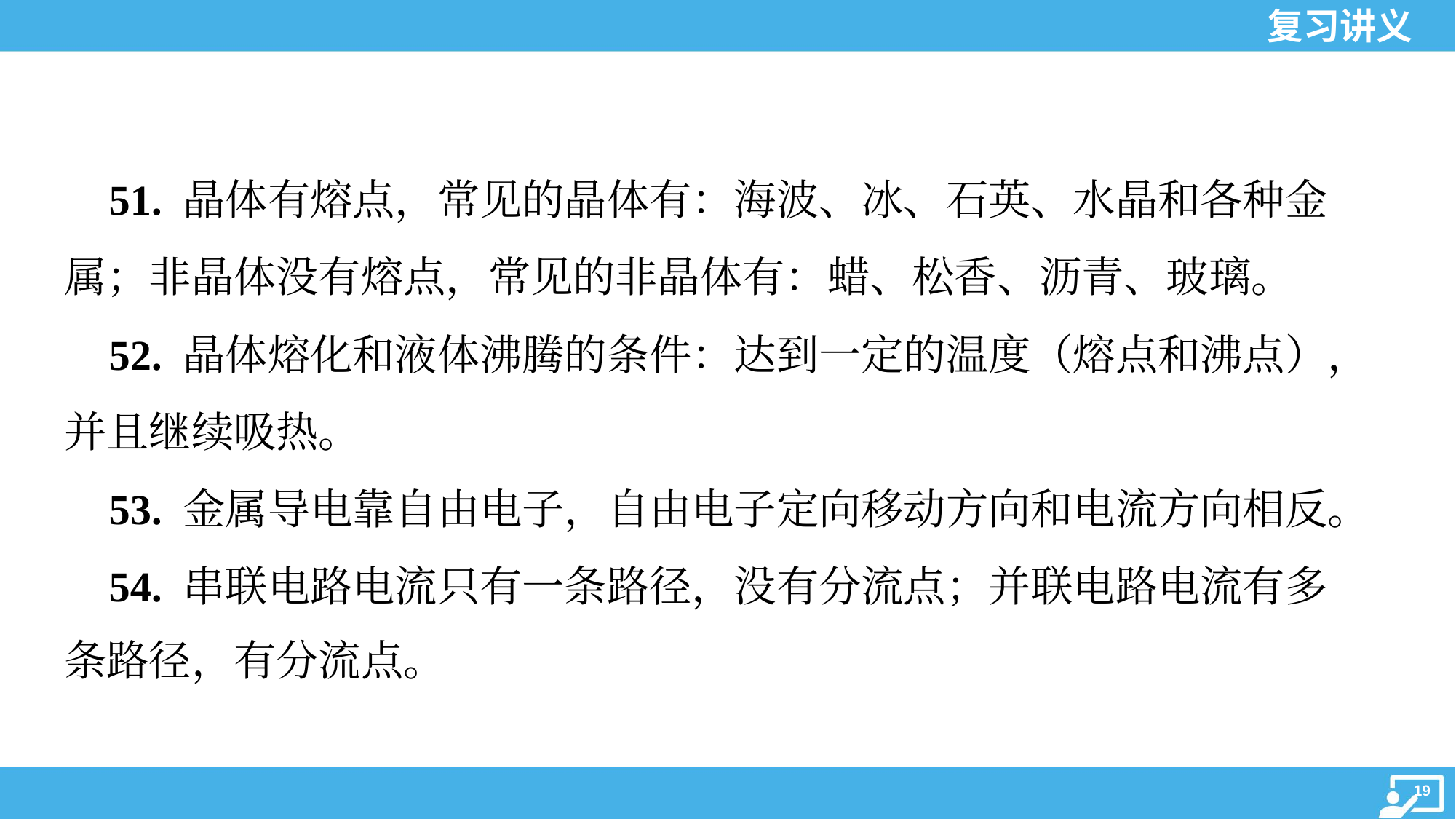

51. 晶体有熔点，常见的晶体有：海波、冰、石英、水晶和各种金
属；非晶体没有熔点，常见的非晶体有：蜡、松香、沥青、玻璃。
    52. 晶体熔化和液体沸腾的条件：达到一定的温度（熔点和沸点），
并且继续吸热。
    53. 金属导电靠自由电子，自由电子定向移动方向和电流方向相反。
    54. 串联电路电流只有一条路径，没有分流点；并联电路电流有多
条路径，有分流点。